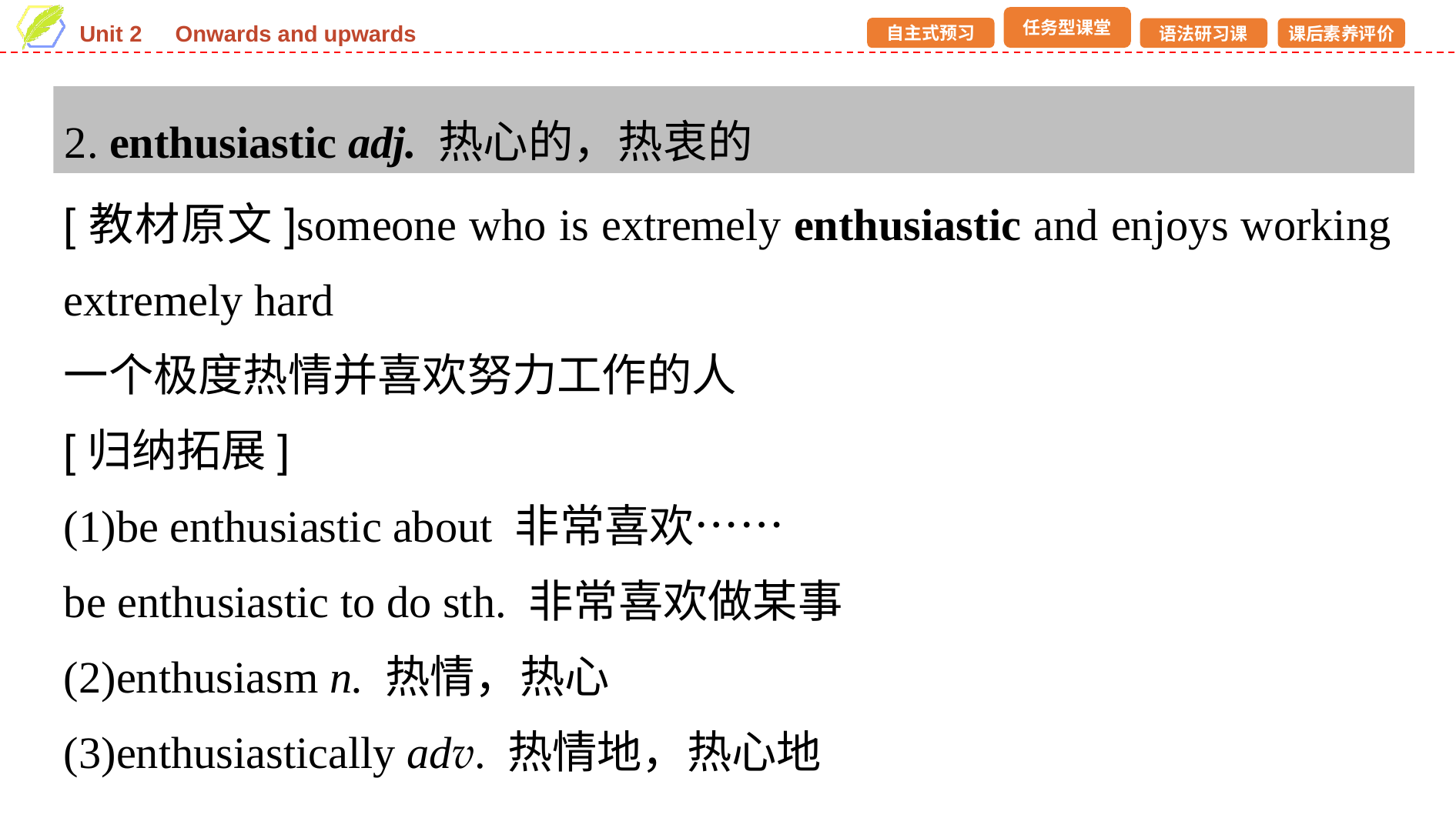

2. enthusiastic adj. 热心的，热衷的
[教材原文]someone who is extremely enthusiastic and enjoys working extremely hard
一个极度热情并喜欢努力工作的人
[归纳拓展]
(1)be enthusiastic about 非常喜欢……
be enthusiastic to do sth. 非常喜欢做某事
(2)enthusiasm n. 热情，热心
(3)enthusiastically adv. 热情地，热心地